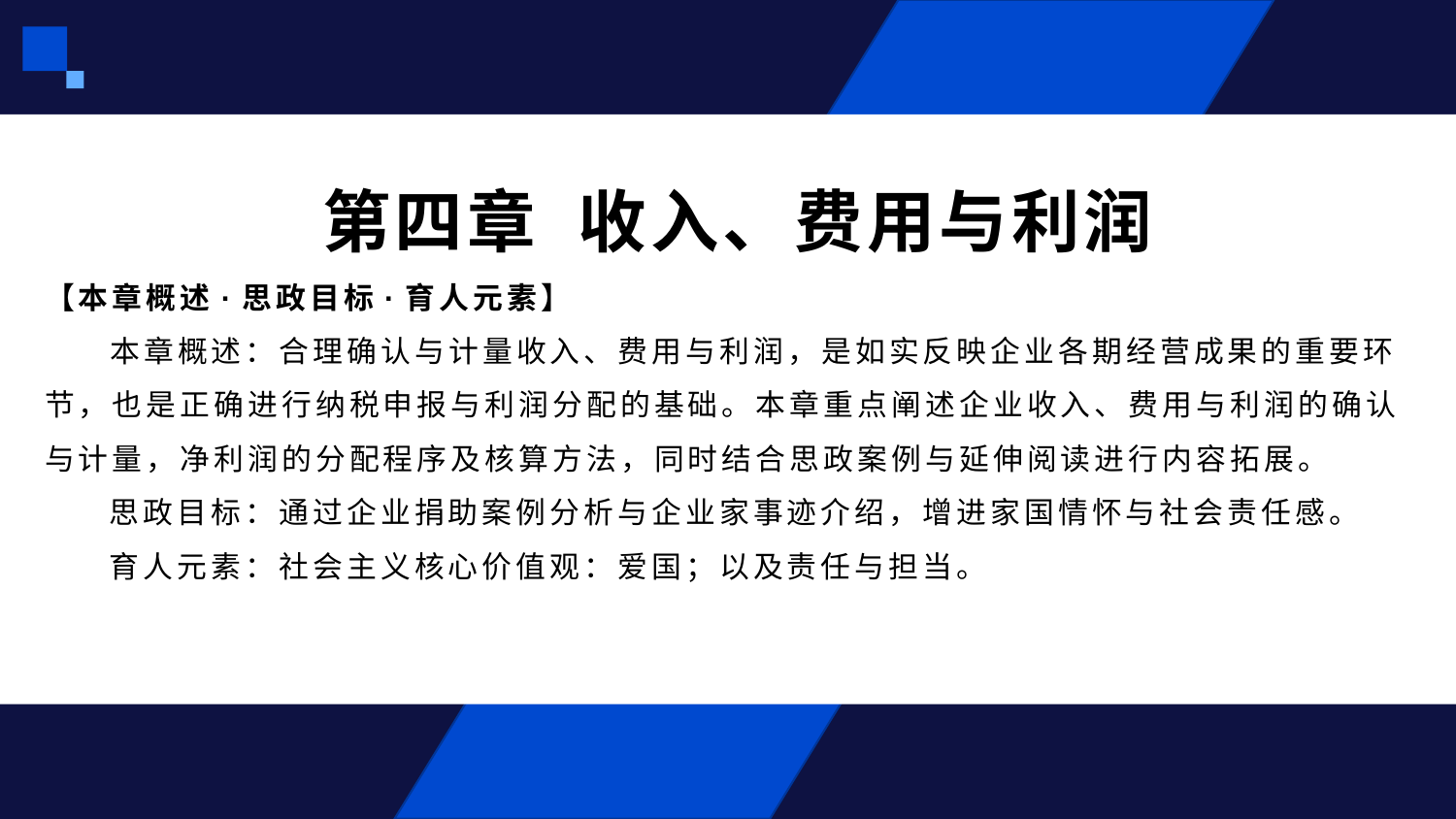

# 第四章  收入、费用与利润 【本章概述·思政目标·育人元素】 本章概述：合理确认与计量收入、费用与利润，是如实反映企业各期经营成果的重要环节，也是正确进行纳税申报与利润分配的基础。本章重点阐述企业收入、费用与利润的确认与计量，净利润的分配程序及核算方法，同时结合思政案例与延伸阅读进行内容拓展。 思政目标：通过企业捐助案例分析与企业家事迹介绍，增进家国情怀与社会责任感。 育人元素：社会主义核心价值观：爱国；以及责任与担当。